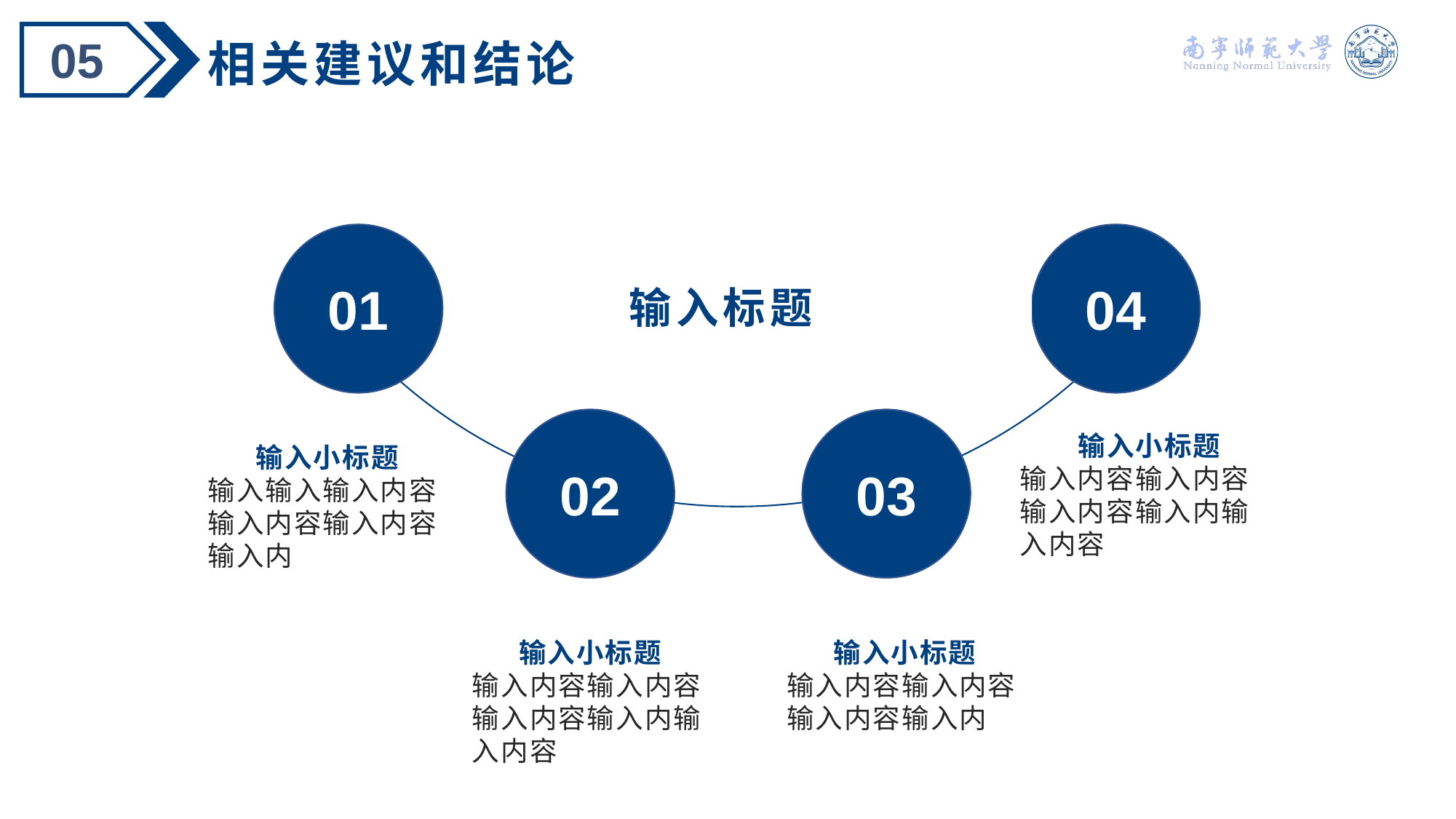

05
相关建议和结论

01

04
输入标题

输入小标题
输入输入输入内容输入内容输入内容输入内
02
03
输入小标题
输入内容输入内容输入内容输入内输入内容
输入小标题
输入内容输入内容输入内容输入内输入内容
输入小标题
输入内容输入内容输入内容输入内